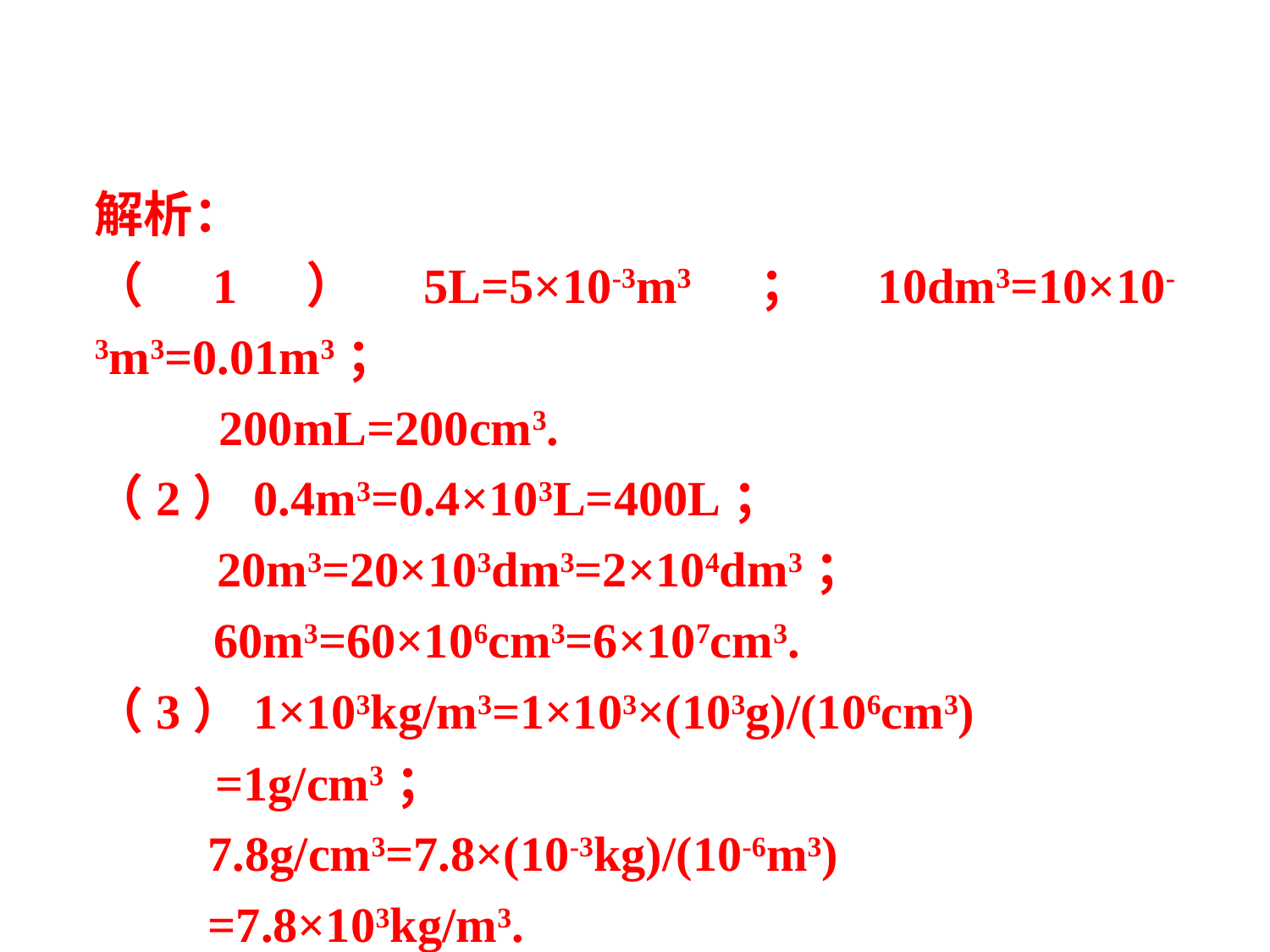

解析：
（1）5L=5×10-3m3；10dm3=10×10-3m3=0.01m3；
200mL=200cm3.
（2）0.4m3=0.4×103L=400L；
20m3=20×103dm3=2×104dm3；
60m3=60×106cm3=6×107cm3.
（3）1×103kg/m3=1×103×(103g)/(106cm3)
=1g/cm3；
7.8g/cm3=7.8×(10-3kg)/(10-6m3)
=7.8×103kg/m3.